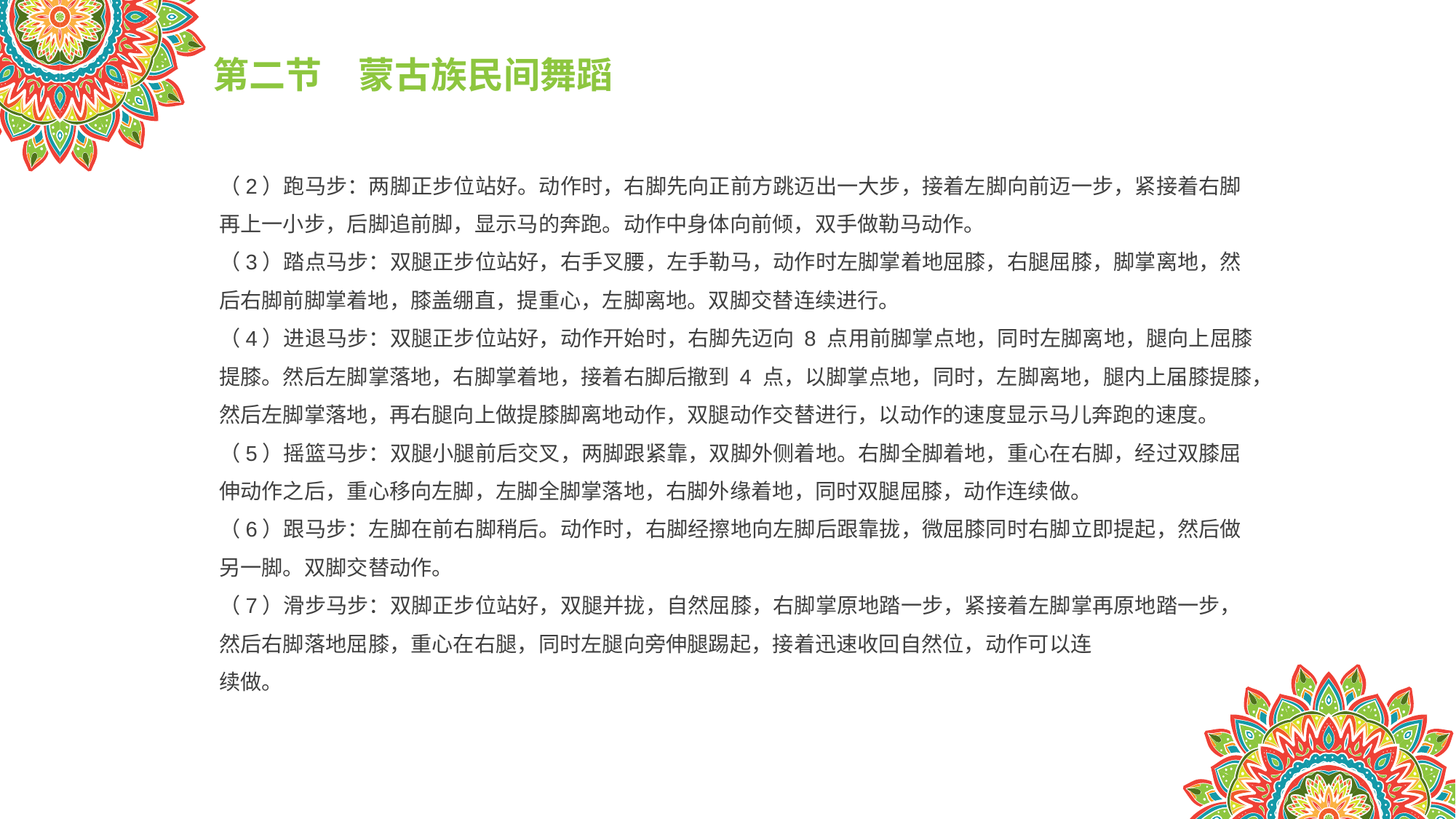

第二节　蒙古族民间舞蹈
（2）跑马步：两脚正步位站好。动作时，右脚先向正前方跳迈出一大步，接着左脚向前迈一步，紧接着右脚再上一小步，后脚追前脚，显示马的奔跑。动作中身体向前倾，双手做勒马动作。
（3）踏点马步：双腿正步位站好，右手叉腰，左手勒马，动作时左脚掌着地屈膝，右腿屈膝，脚掌离地，然后右脚前脚掌着地，膝盖绷直，提重心，左脚离地。双脚交替连续进行。
（4）进退马步：双腿正步位站好，动作开始时，右脚先迈向 8 点用前脚掌点地，同时左脚离地，腿向上屈膝提膝。然后左脚掌落地，右脚掌着地，接着右脚后撤到 4 点，以脚掌点地，同时，左脚离地，腿内上届膝提膝，然后左脚掌落地，再右腿向上做提膝脚离地动作，双腿动作交替进行，以动作的速度显示马儿奔跑的速度。
（5）摇篮马步：双腿小腿前后交叉，两脚跟紧靠，双脚外侧着地。右脚全脚着地，重心在右脚，经过双膝屈伸动作之后，重心移向左脚，左脚全脚掌落地，右脚外缘着地，同时双腿屈膝，动作连续做。
（6）跟马步：左脚在前右脚稍后。动作时，右脚经擦地向左脚后跟靠拢，微屈膝同时右脚立即提起，然后做另一脚。双脚交替动作。
（7）滑步马步：双脚正步位站好，双腿并拢，自然屈膝，右脚掌原地踏一步，紧接着左脚掌再原地踏一步，然后右脚落地屈膝，重心在右腿，同时左腿向旁伸腿踢起，接着迅速收回自然位，动作可以连
续做。